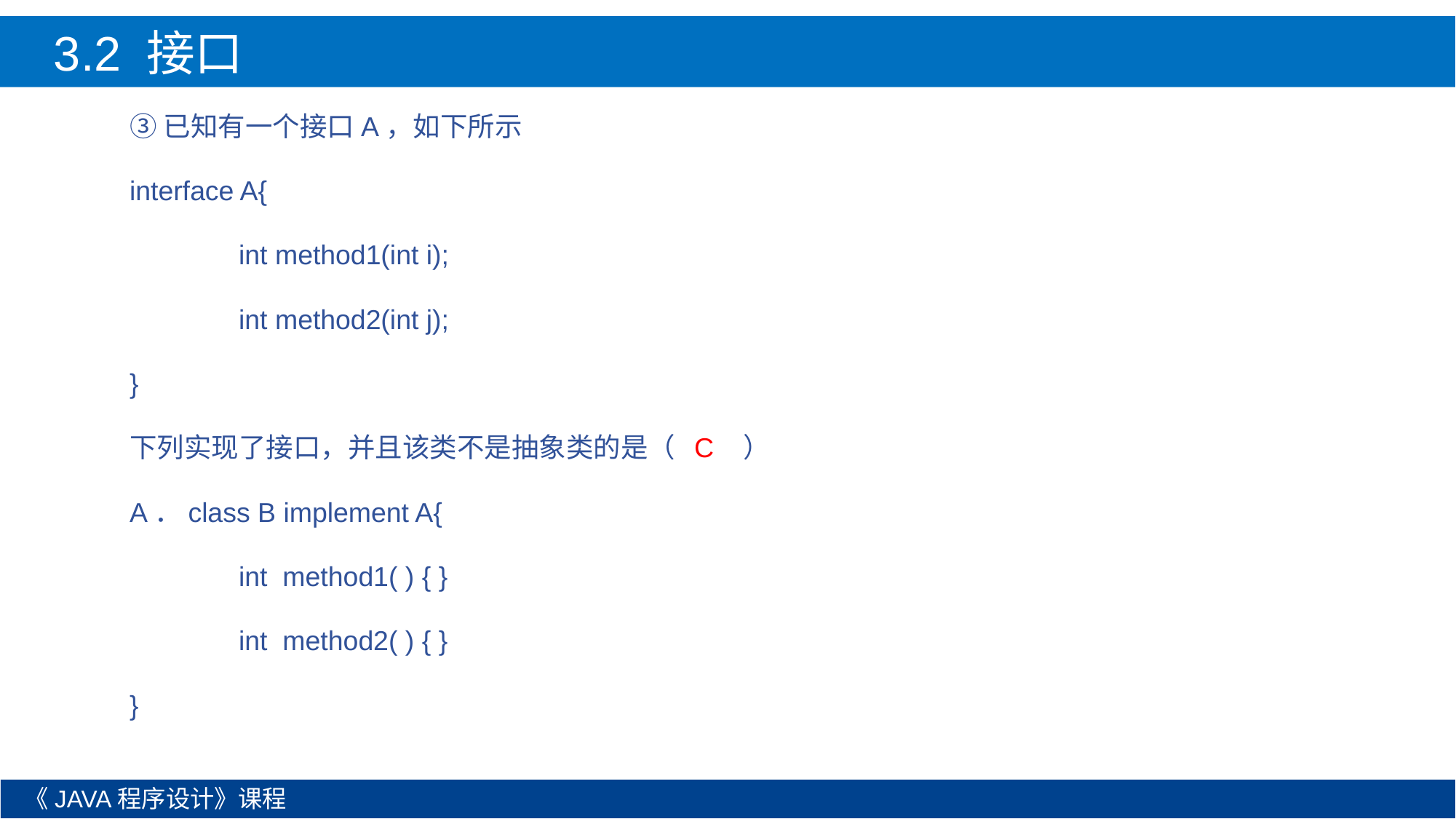

3.2 接口
③已知有一个接口A，如下所示
interface A{
	int method1(int i);
	int method2(int j);
}
下列实现了接口，并且该类不是抽象类的是（  C   ）
A．class B implement A{
        	int  method1( ) { }
        	int  method2( ) { }
}
《JAVA程序设计》课程